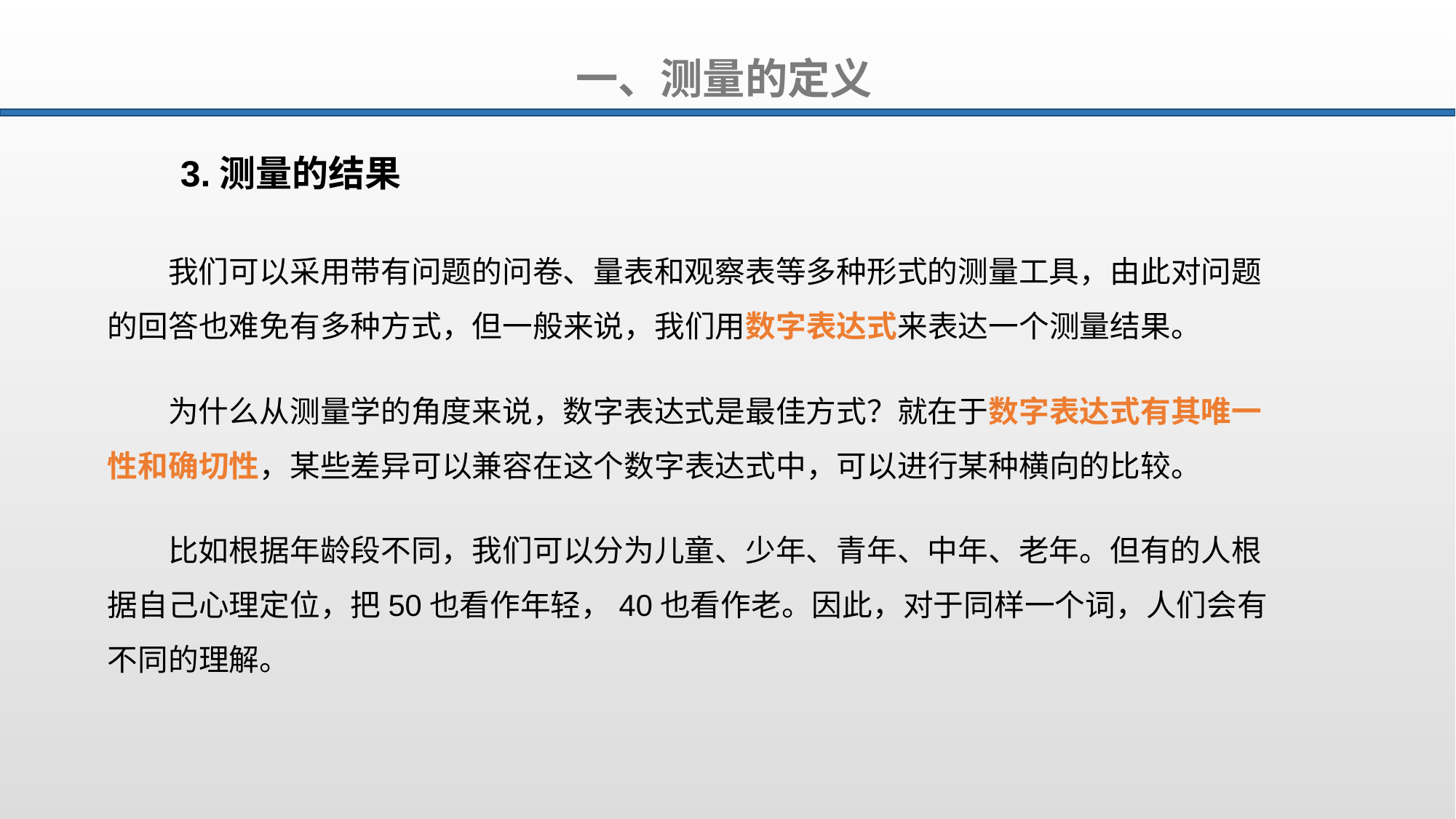

一、测量的定义

3.测量的结果
我们可以采用带有问题的问卷、量表和观察表等多种形式的测量工具，由此对问题的回答也难免有多种方式，但一般来说，我们用数字表达式来表达一个测量结果。
为什么从测量学的角度来说，数字表达式是最佳方式？就在于数字表达式有其唯一性和确切性，某些差异可以兼容在这个数字表达式中，可以进行某种横向的比较。
比如根据年龄段不同，我们可以分为儿童、少年、青年、中年、老年。但有的人根据自己心理定位，把50也看作年轻，40也看作老。因此，对于同样一个词，人们会有不同的理解。